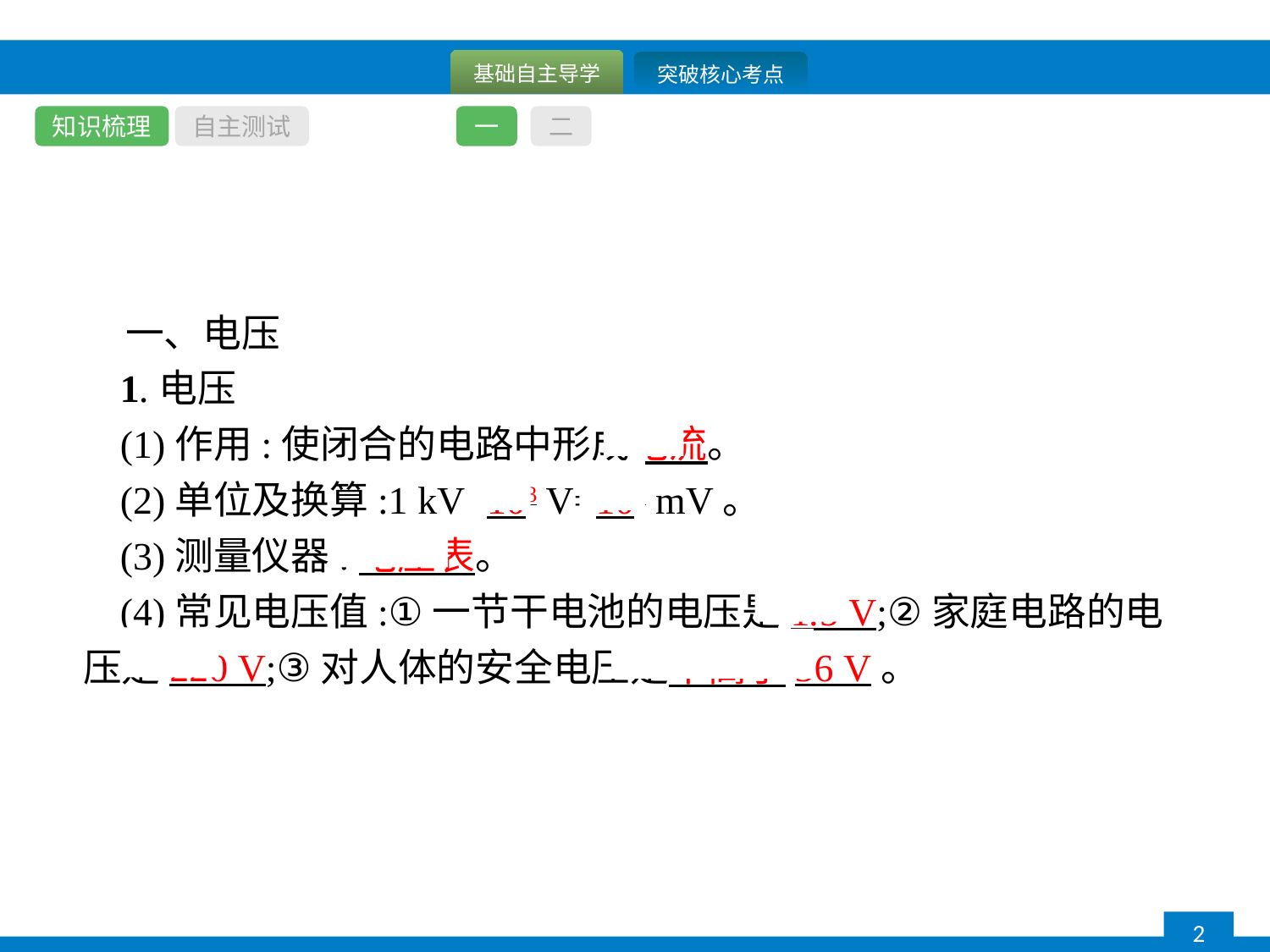

知识梳理
自主测试
一
二
一、电压
1.电压
(1)作用:使闭合的电路中形成电流。
(2)单位及换算:1 kV=103 V=106 mV。
(3)测量仪器:电压表。
(4)常见电压值:①一节干电池的电压是1.5 V;②家庭电路的电压是220 V;③对人体的安全电压是不高于36 V。